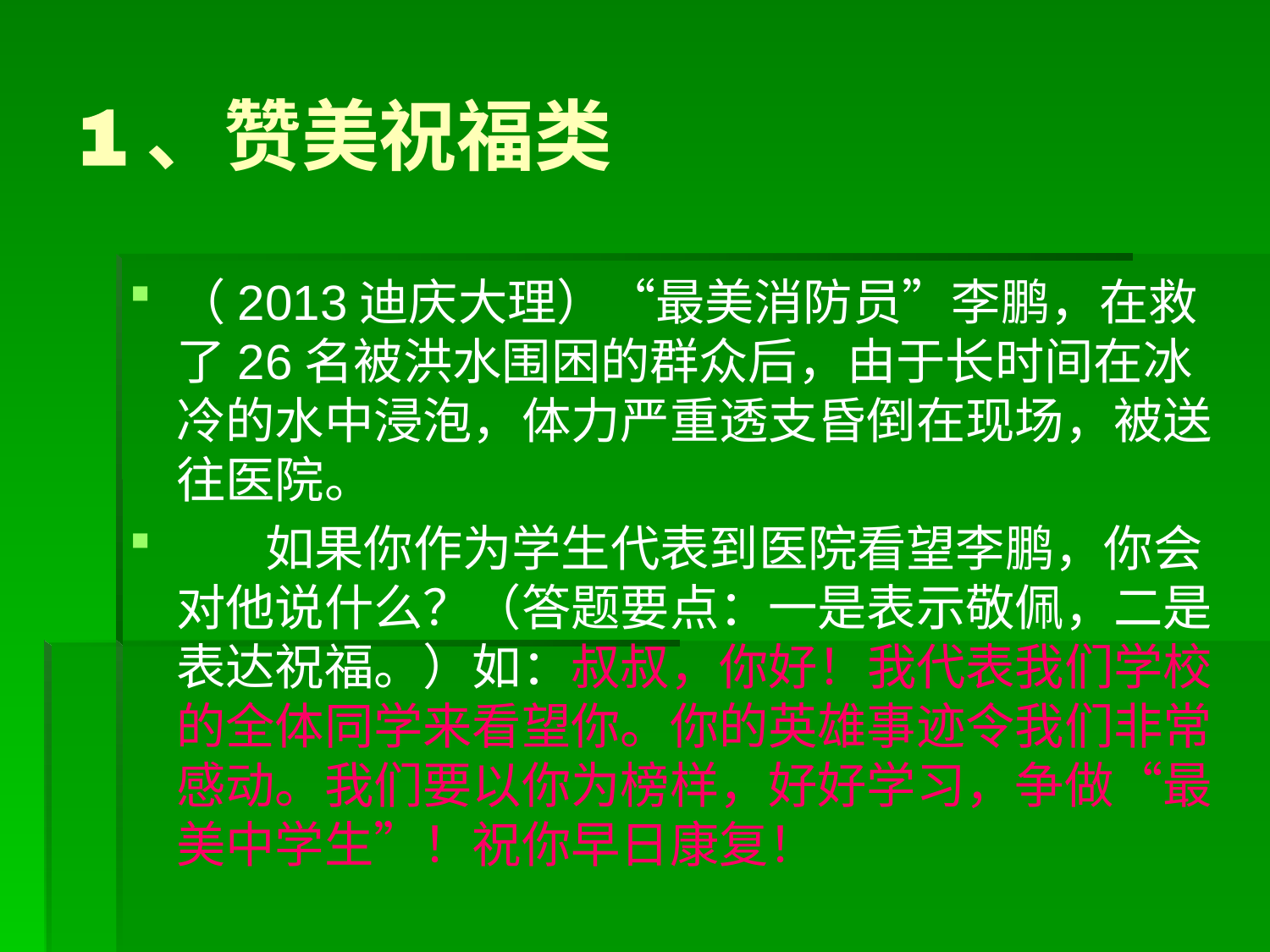

# 1、赞美祝福类
（2013迪庆大理）“最美消防员”李鹏，在救了26名被洪水围困的群众后，由于长时间在冰冷的水中浸泡，体力严重透支昏倒在现场，被送往医院。
       如果你作为学生代表到医院看望李鹏，你会对他说什么？（答题要点：一是表示敬佩，二是表达祝福。）如：叔叔，你好！我代表我们学校的全体同学来看望你。你的英雄事迹令我们非常感动。我们要以你为榜样，好好学习，争做“最美中学生”！祝你早日康复！